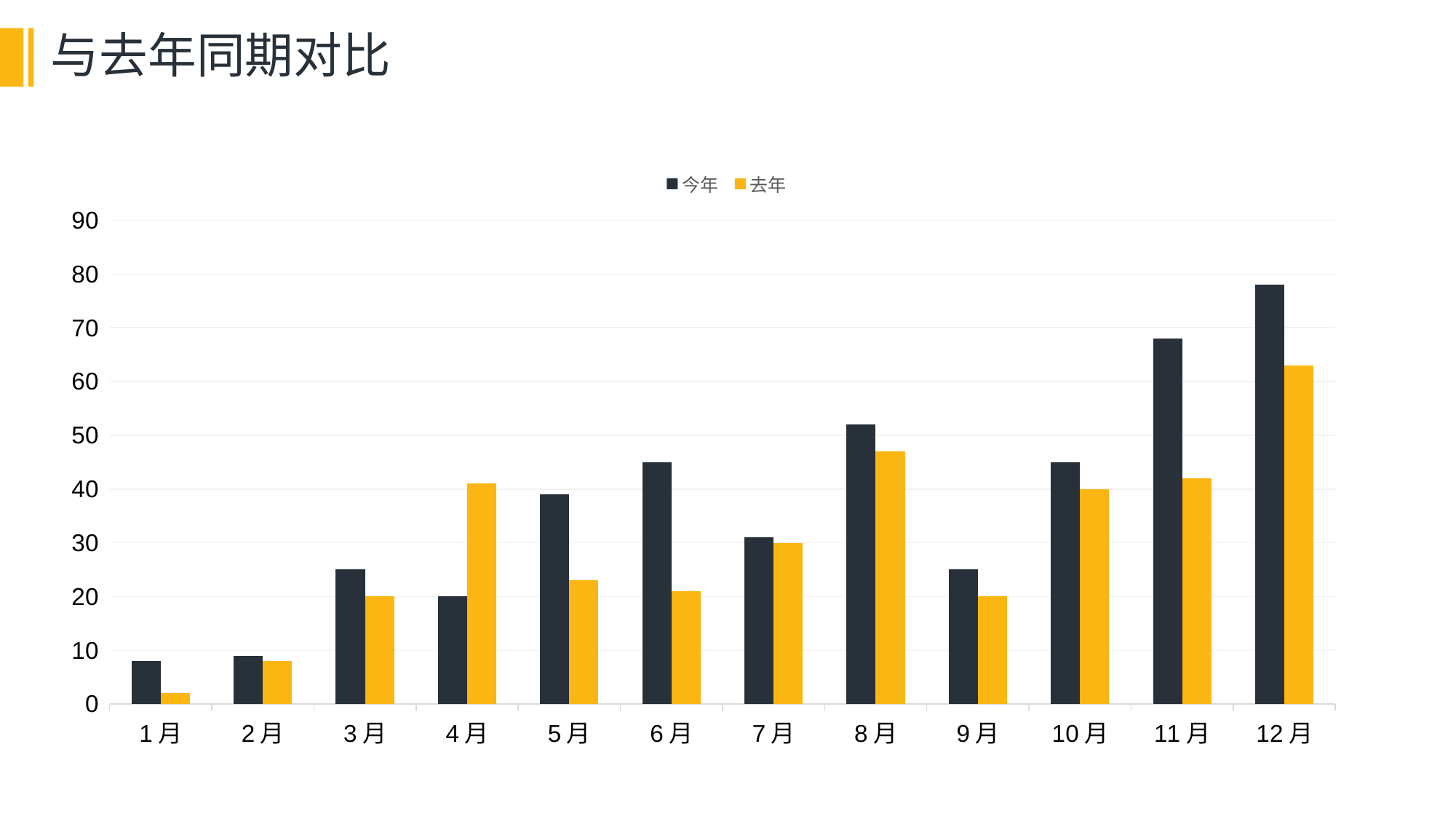

# 与去年同期对比

### Chart

| Category | 今年 | 去年 |
|---|---|---|
| 1月 | 8.0 | 2.0 |
| 2月 | 9.0 | 8.0 |
| 3月 | 25.0 | 20.0 |
| 4月 | 20.0 | 41.0 |
| 5月 | 39.0 | 23.0 |
| 6月 | 45.0 | 21.0 |
| 7月 | 31.0 | 30.0 |
| 8月 | 52.0 | 47.0 |
| 9月 | 25.0 | 20.0 |
| 10月 | 45.0 | 40.0 |
| 11月 | 68.0 | 42.0 |
| 12月 | 78.0 | 63.0 |